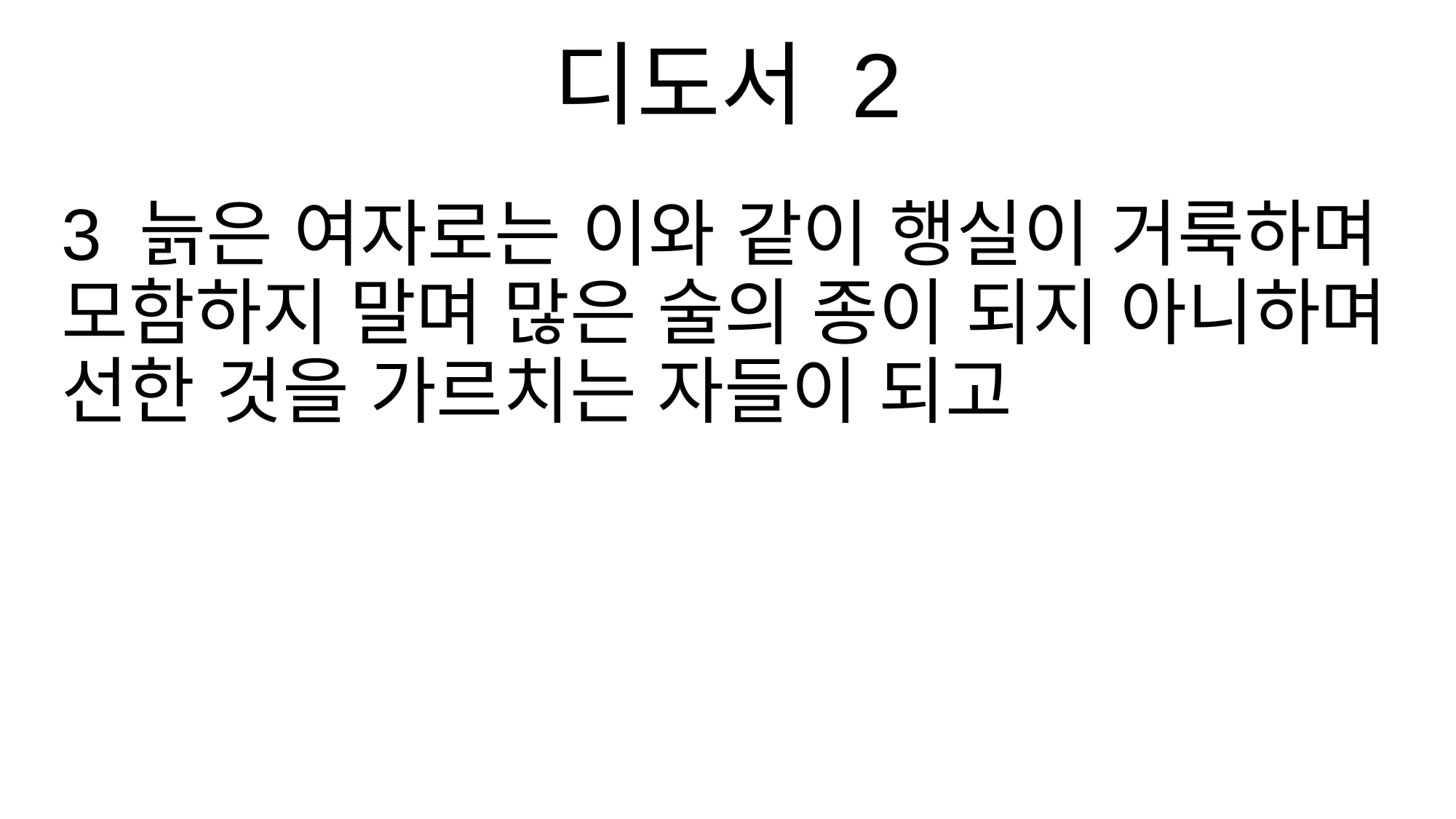

디도서 2
3 늙은 여자로는 이와 같이 행실이 거룩하며 모함하지 말며 많은 술의 종이 되지 아니하며 선한 것을 가르치는 자들이 되고